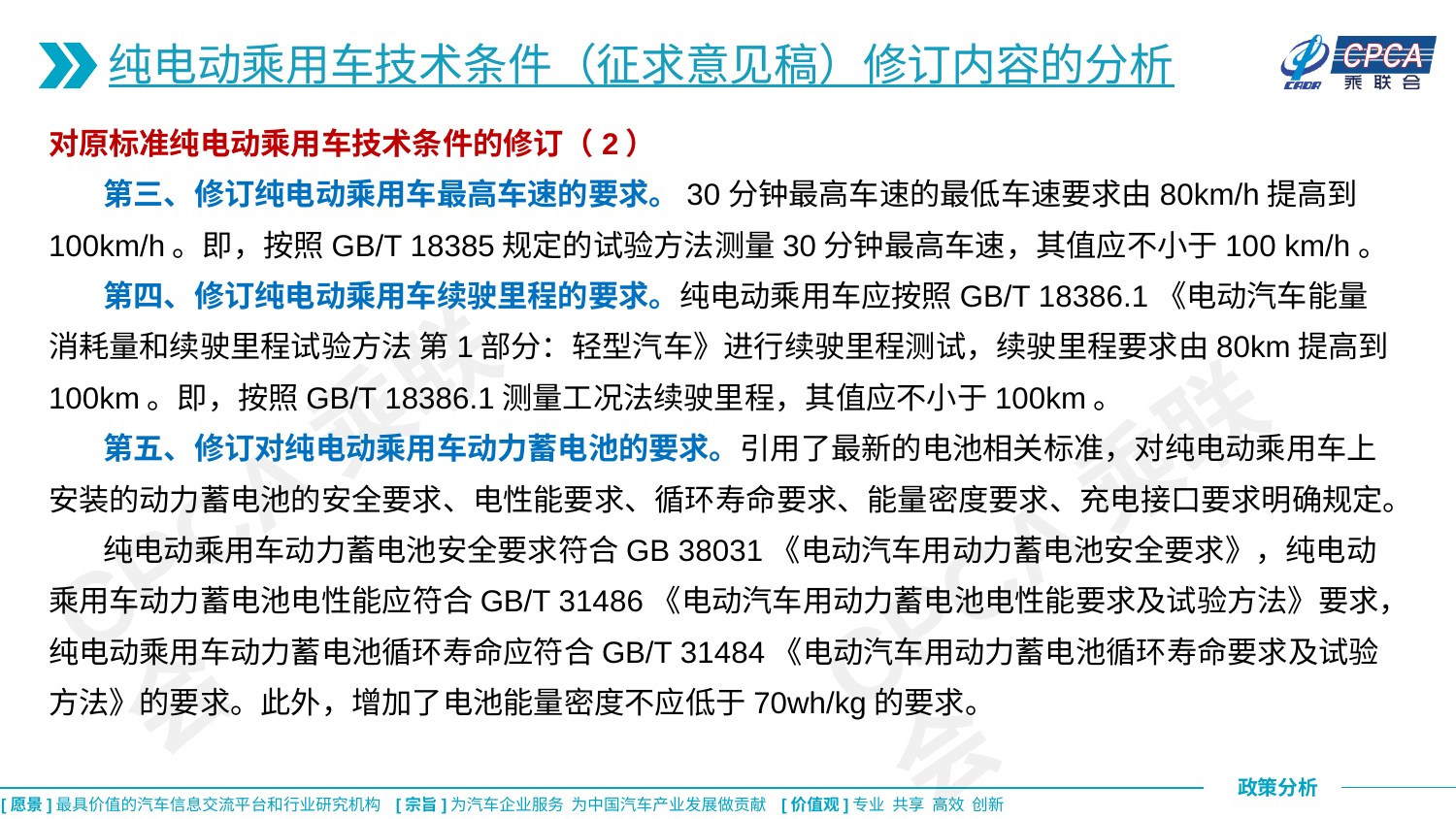

纯电动乘用车技术条件（征求意见稿）修订内容的分析
对原标准纯电动乘用车技术条件的修订（2）
       第三、修订纯电动乘用车最高车速的要求。30分钟最高车速的最低车速要求由80km/h提高到100km/h。即，按照GB/T 18385规定的试验方法测量30分钟最高车速，其值应不小于100 km/h。
       第四、修订纯电动乘用车续驶里程的要求。纯电动乘用车应按照GB/T 18386.1《电动汽车能量消耗量和续驶里程试验方法 第1部分：轻型汽车》进行续驶里程测试，续驶里程要求由80km提高到100km。即，按照GB/T 18386.1测量工况法续驶里程，其值应不小于100km。
       第五、修订对纯电动乘用车动力蓄电池的要求。引用了最新的电池相关标准，对纯电动乘用车上安装的动力蓄电池的安全要求、电性能要求、循环寿命要求、能量密度要求、充电接口要求明确规定。
       纯电动乘用车动力蓄电池安全要求符合GB 38031《电动汽车用动力蓄电池安全要求》，纯电动乘用车动力蓄电池电性能应符合GB/T 31486《电动汽车用动力蓄电池电性能要求及试验方法》要求，纯电动乘用车动力蓄电池循环寿命应符合GB/T 31484《电动汽车用动力蓄电池循环寿命要求及试验方法》的要求。此外，增加了电池能量密度不应低于70wh/kg的要求。
CPCA乘联会
CPCA乘联会